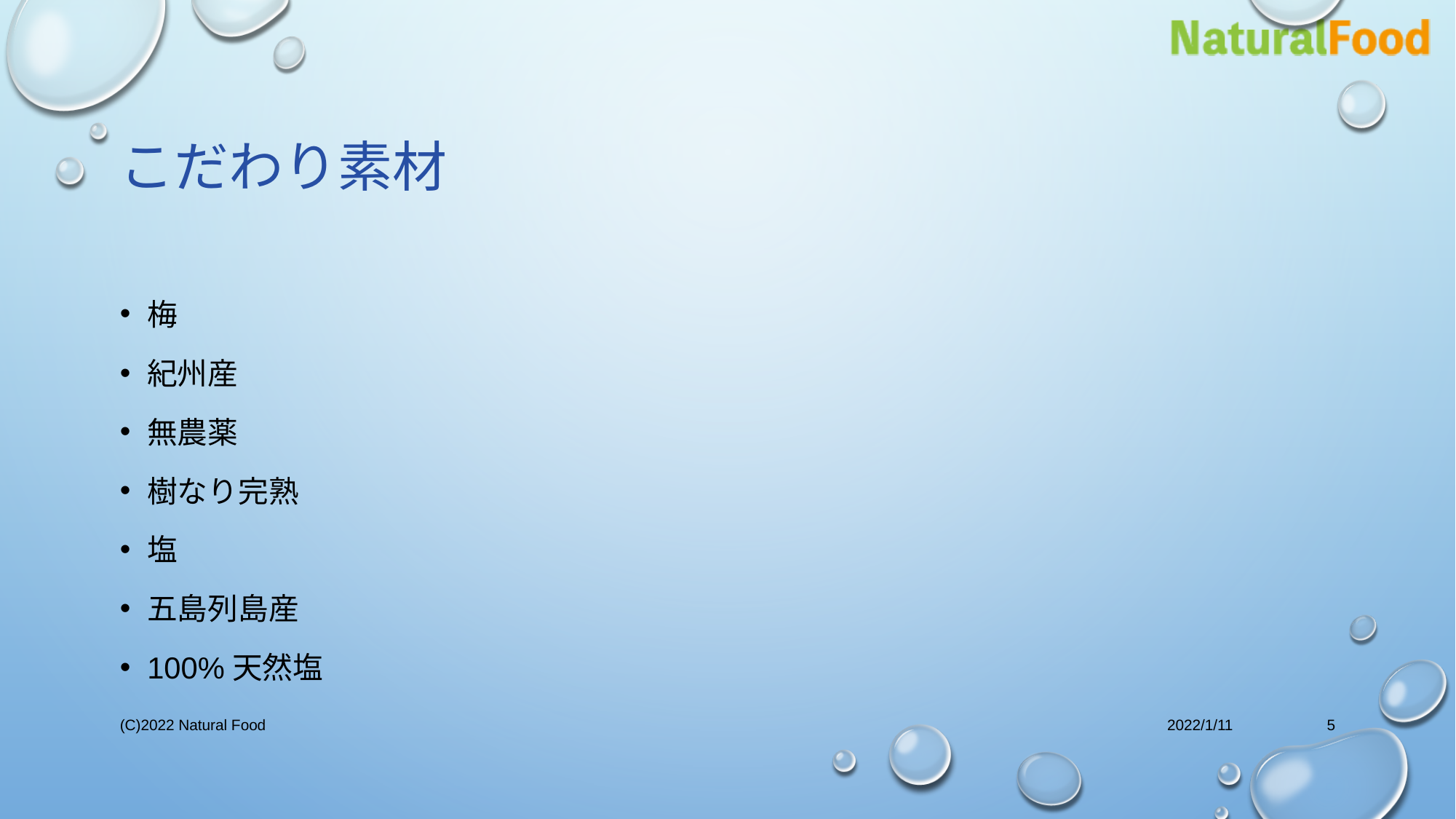

# こだわり素材
梅
紀州産
無農薬
樹なり完熟
塩
五島列島産
100%天然塩

(C)2022 Natural Food
2022/1/11
5